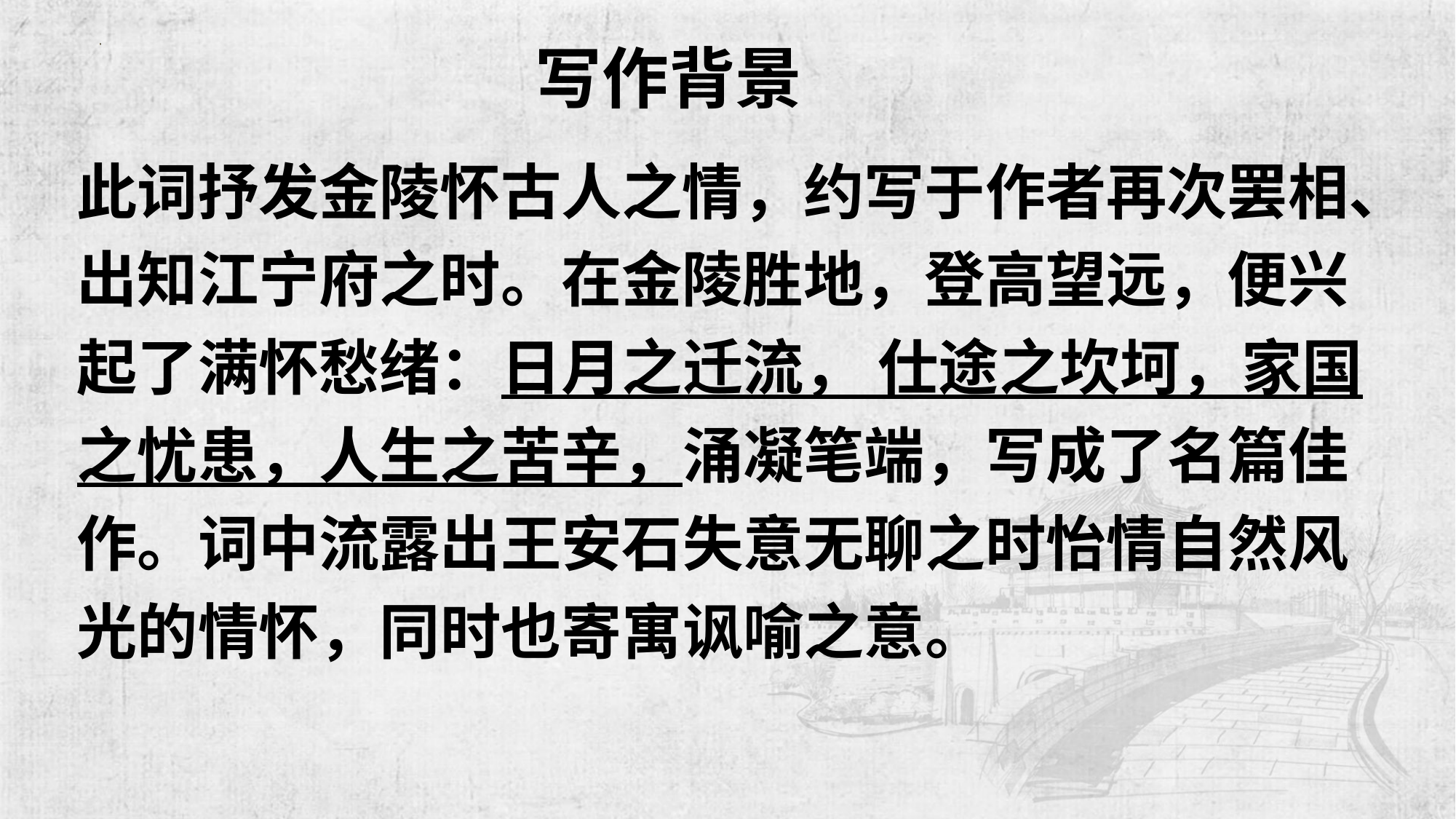

写作背景
此词抒发金陵怀古人之情，约写于作者再次罢相、出知江宁府之时。在金陵胜地，登高望远，便兴起了满怀愁绪：日月之迁流， 仕途之坎坷，家国之忧患，人生之苦辛，涌凝笔端，写成了名篇佳作。词中流露出王安石失意无聊之时怡情自然风光的情怀，同时也寄寓讽喻之意。